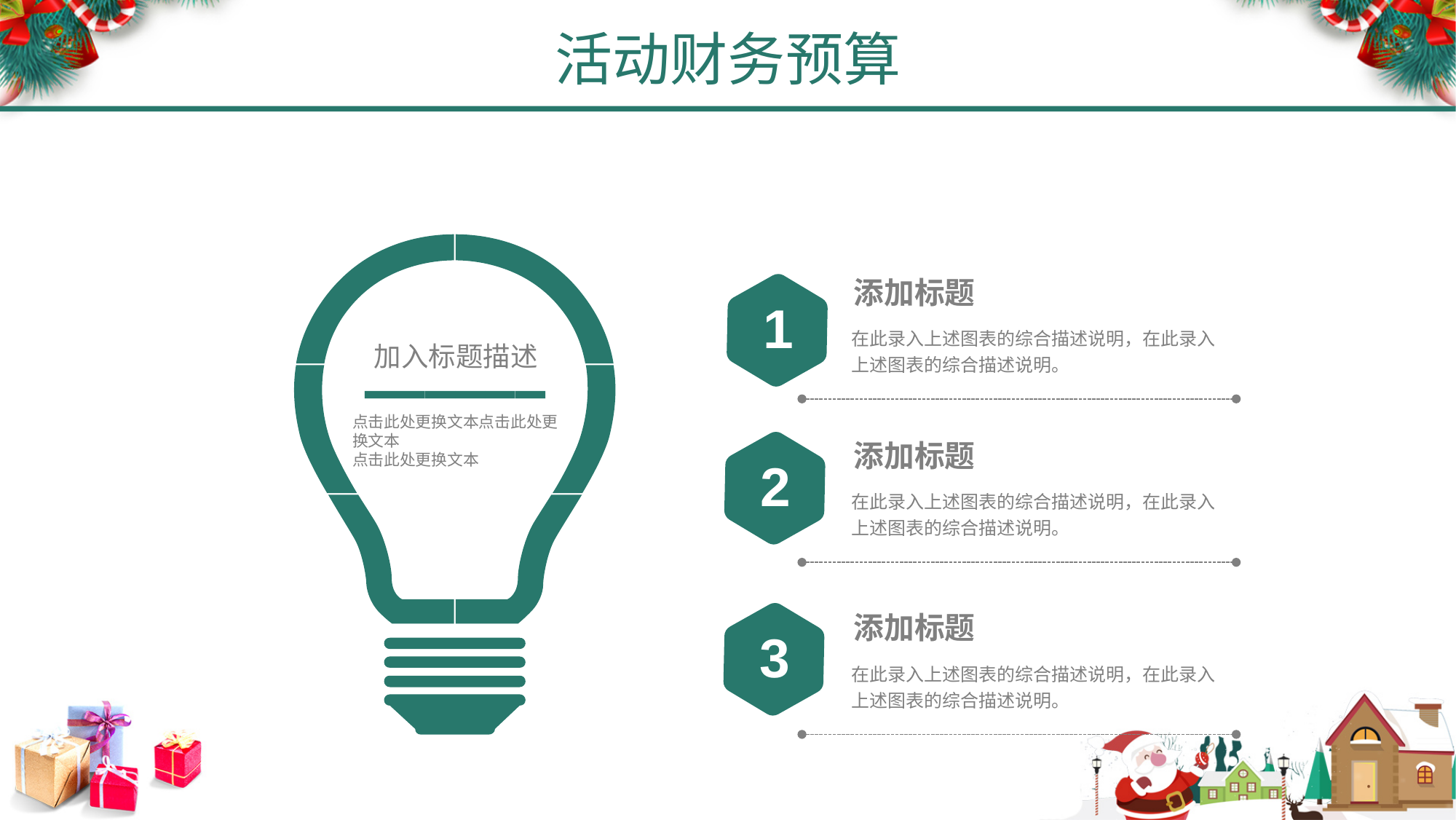

活动财务预算

加入标题描述

点击此处更换文本点击此处更换文本
点击此处更换文本

添加标题

1
在此录入上述图表的综合描述说明，在此录入上述图表的综合描述说明。
添加标题

2
在此录入上述图表的综合描述说明，在此录入上述图表的综合描述说明。
添加标题

3
在此录入上述图表的综合描述说明，在此录入上述图表的综合描述说明。